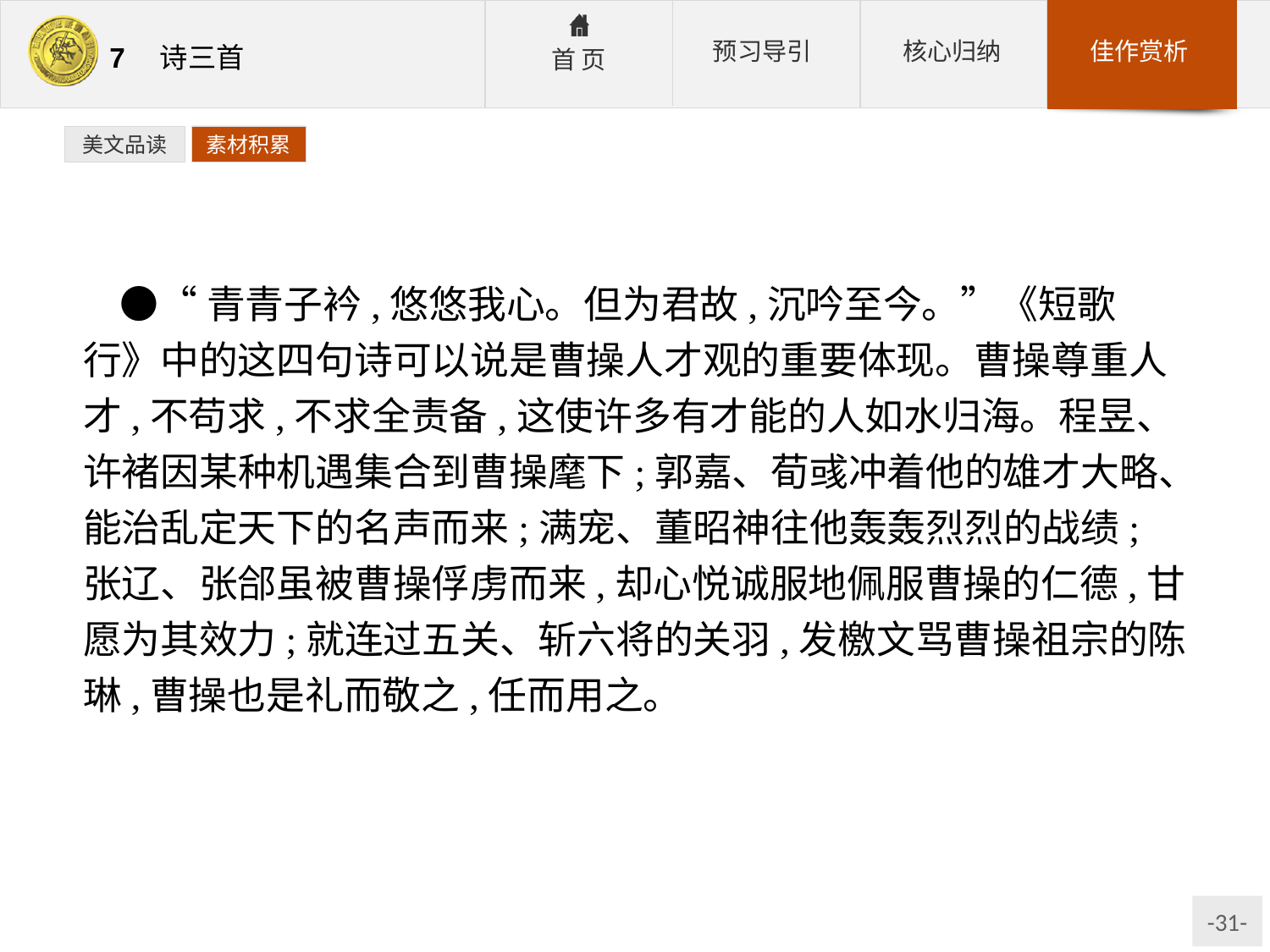

美文品读
素材积累
●“青青子衿,悠悠我心。但为君故,沉吟至今。”《短歌行》中的这四句诗可以说是曹操人才观的重要体现。曹操尊重人才,不苟求,不求全责备,这使许多有才能的人如水归海。程昱、许褚因某种机遇集合到曹操麾下;郭嘉、荀彧冲着他的雄才大略、能治乱定天下的名声而来;满宠、董昭神往他轰轰烈烈的战绩;张辽、张郃虽被曹操俘虏而来,却心悦诚服地佩服曹操的仁德,甘愿为其效力;就连过五关、斩六将的关羽,发檄文骂曹操祖宗的陈琳,曹操也是礼而敬之,任而用之。